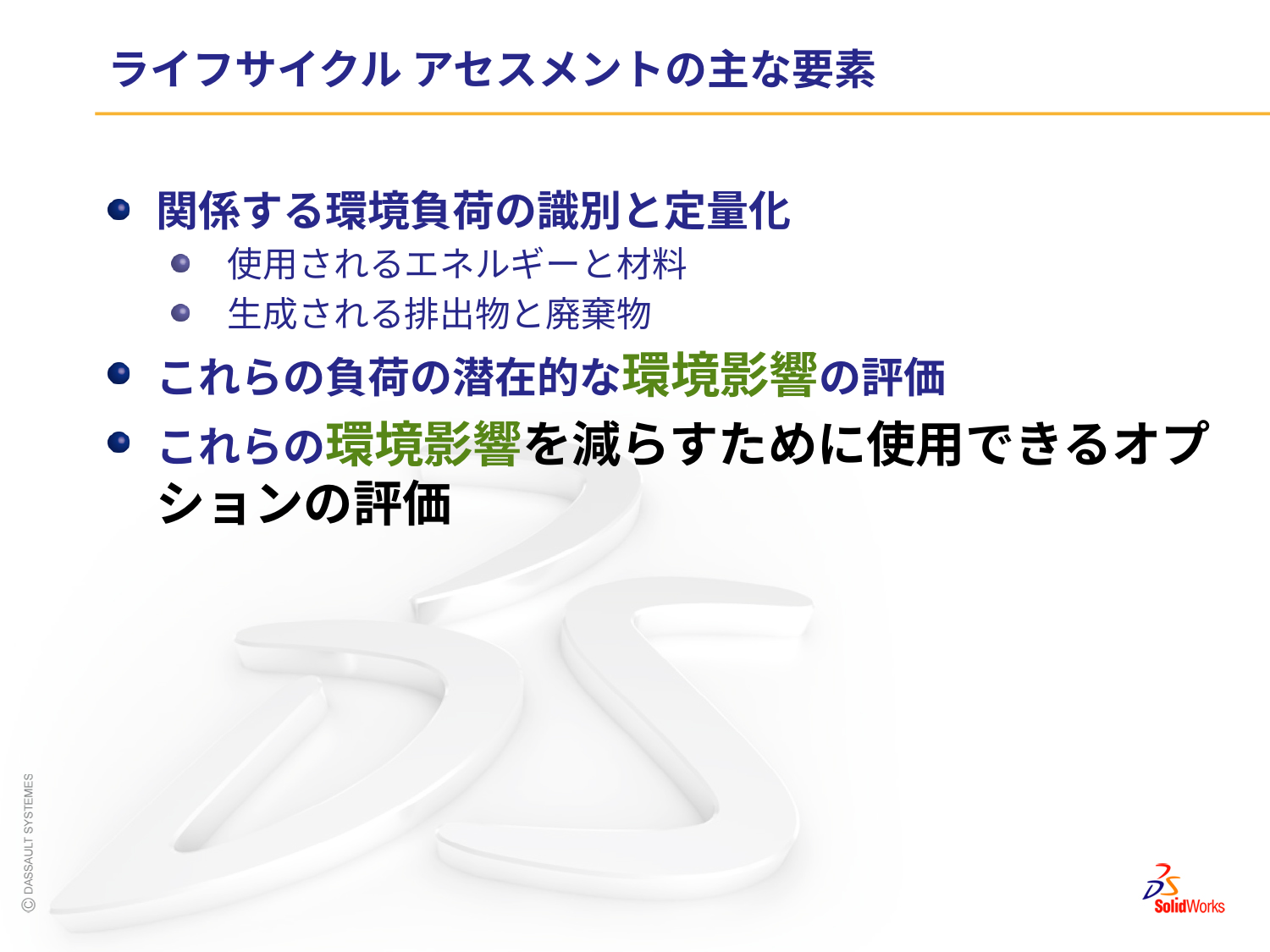

# ライフサイクル アセスメントの主な要素
関係する環境負荷の識別と定量化
 使用されるエネルギーと材料
 生成される排出物と廃棄物
これらの負荷の潜在的な環境影響の評価
これらの環境影響を減らすために使用できるオプションの評価